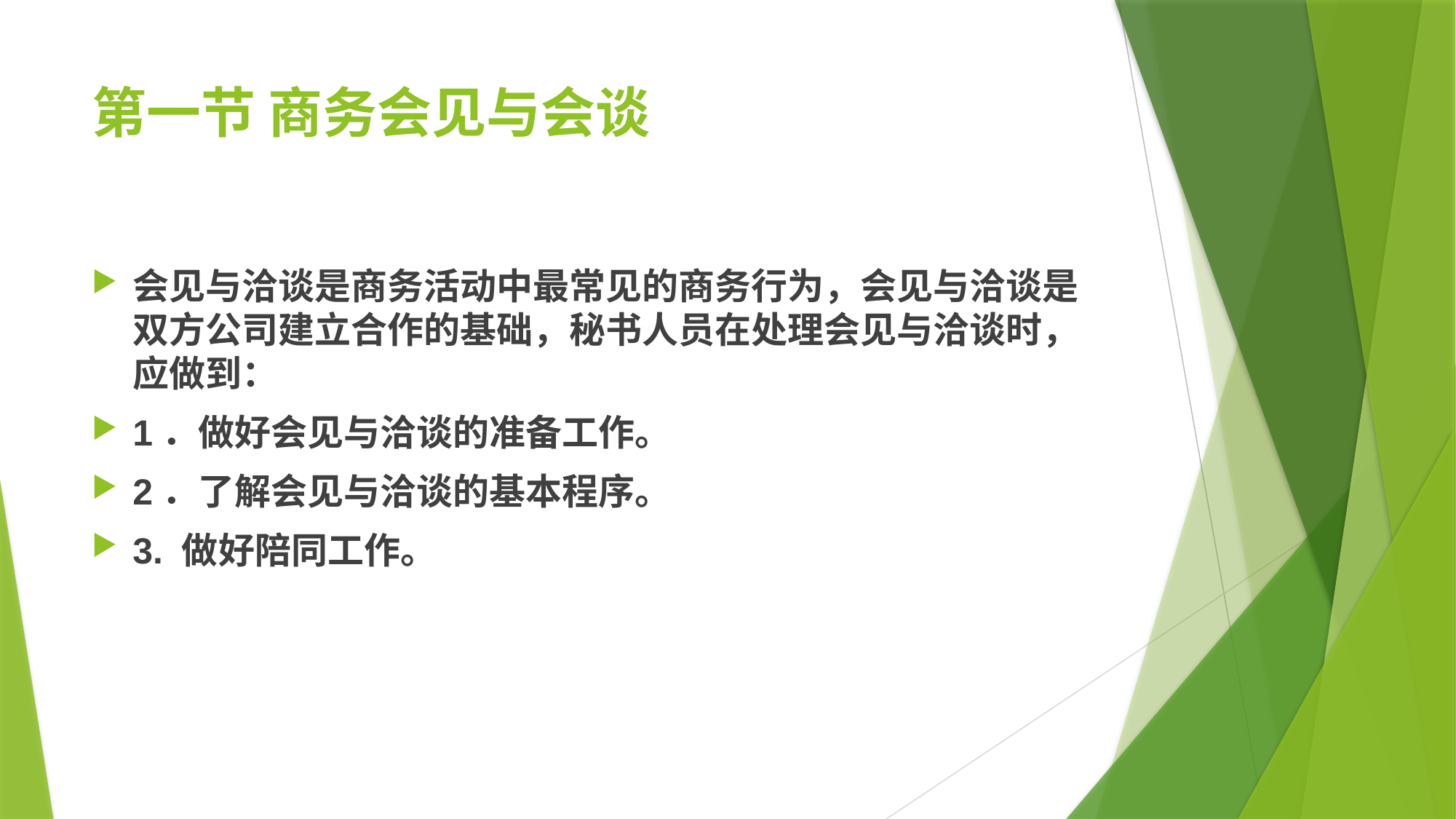

# 第一节 商务会见与会谈
会见与洽谈是商务活动中最常见的商务行为，会见与洽谈是双方公司建立合作的基础，秘书人员在处理会见与洽谈时，应做到：
1．做好会见与洽谈的准备工作。
2．了解会见与洽谈的基本程序。
3. 做好陪同工作。